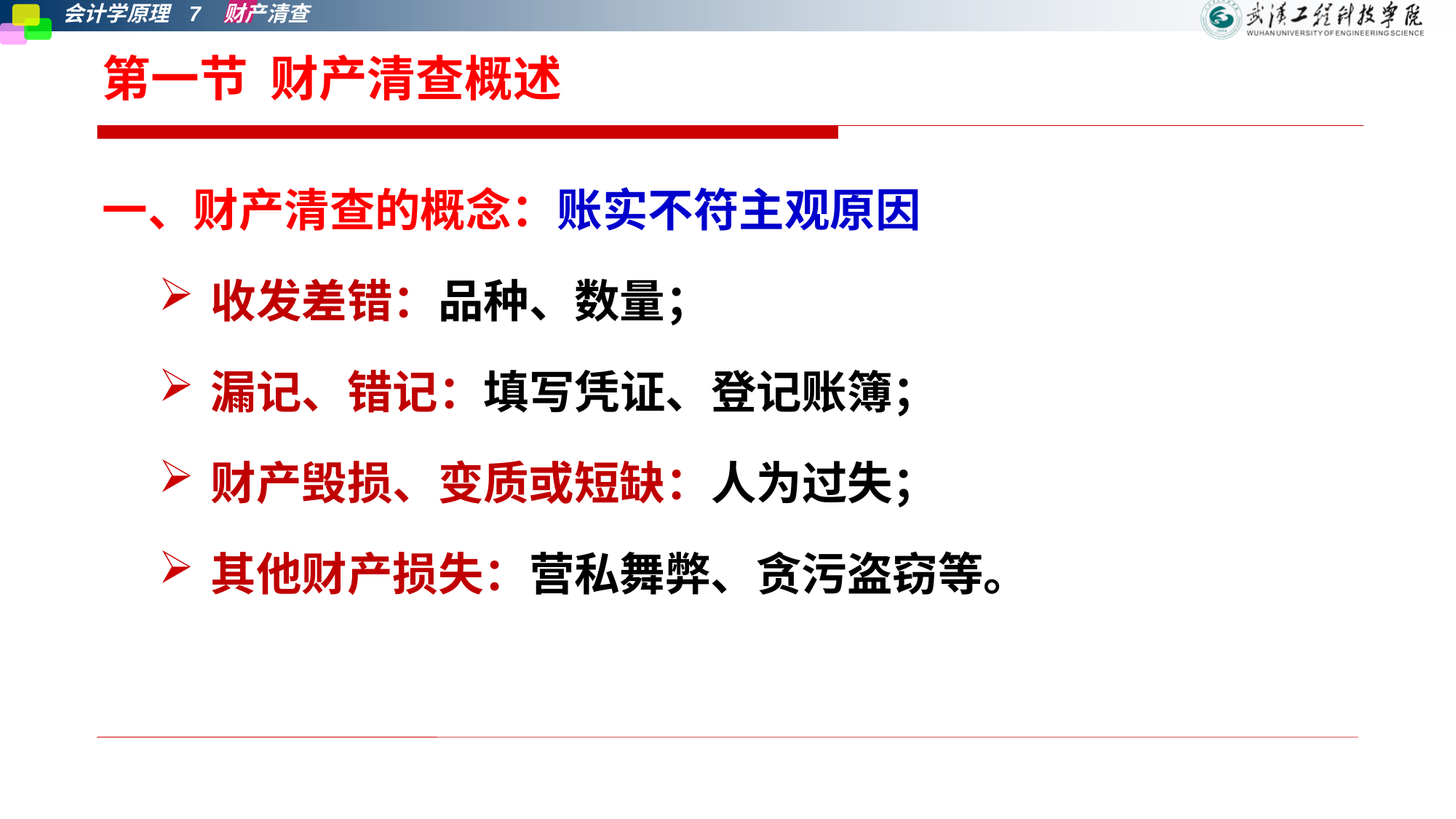

# 第一节  财产清查概述
一、财产清查的概念：账实不符主观原因
收发差错：品种、数量；
漏记、错记：填写凭证、登记账簿；
财产毁损、变质或短缺：人为过失；
其他财产损失：营私舞弊、贪污盗窃等。